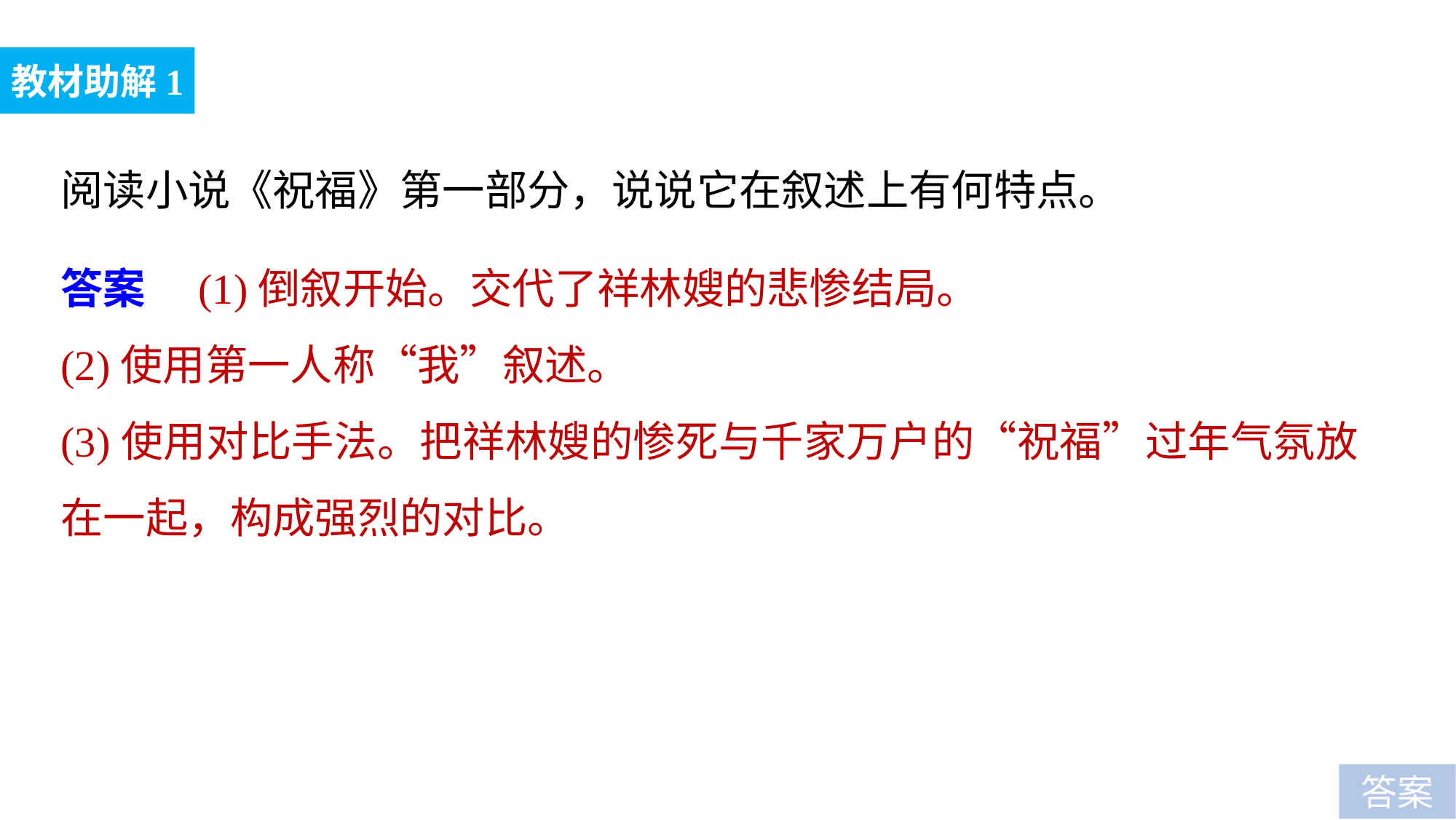

教材助解1
阅读小说《祝福》第一部分，说说它在叙述上有何特点。
答案　(1)倒叙开始。交代了祥林嫂的悲惨结局。
(2)使用第一人称“我”叙述。
(3)使用对比手法。把祥林嫂的惨死与千家万户的“祝福”过年气氛放在一起，构成强烈的对比。
答案